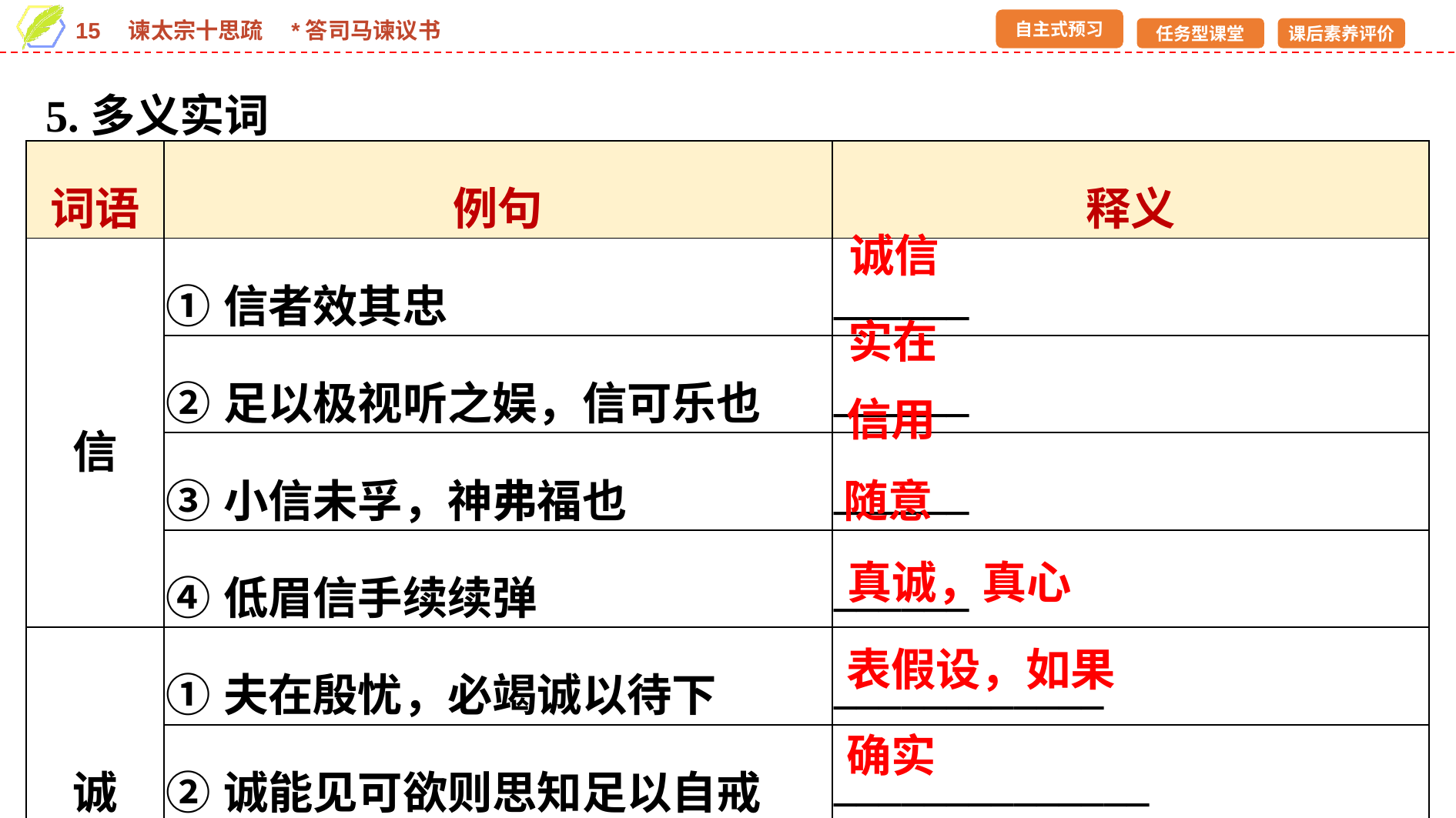

5.多义实词
| 词语 | 例句 | 释义 |
| --- | --- | --- |
| 信 | ①信者效其忠 | \_\_\_\_\_\_ |
|  | ②足以极视听之娱，信可乐也 | \_\_\_\_\_\_ |
|  | ③小信未孚，神弗福也 | \_\_\_\_\_\_ |
|  | ④低眉信手续续弹 | \_\_\_\_\_\_ |
| 诚 | ①夫在殷忧，必竭诚以待下 | \_\_\_\_\_\_\_\_\_\_\_\_ |
|  | ②诚能见可欲则思知足以自戒 | \_\_\_\_\_\_\_\_\_\_\_\_\_\_ |
|  | ③战败而亡，诚不得已 | \_\_\_\_\_\_ |
诚信
实在
信用
随意
真诚，真心
表假设，如果
确实